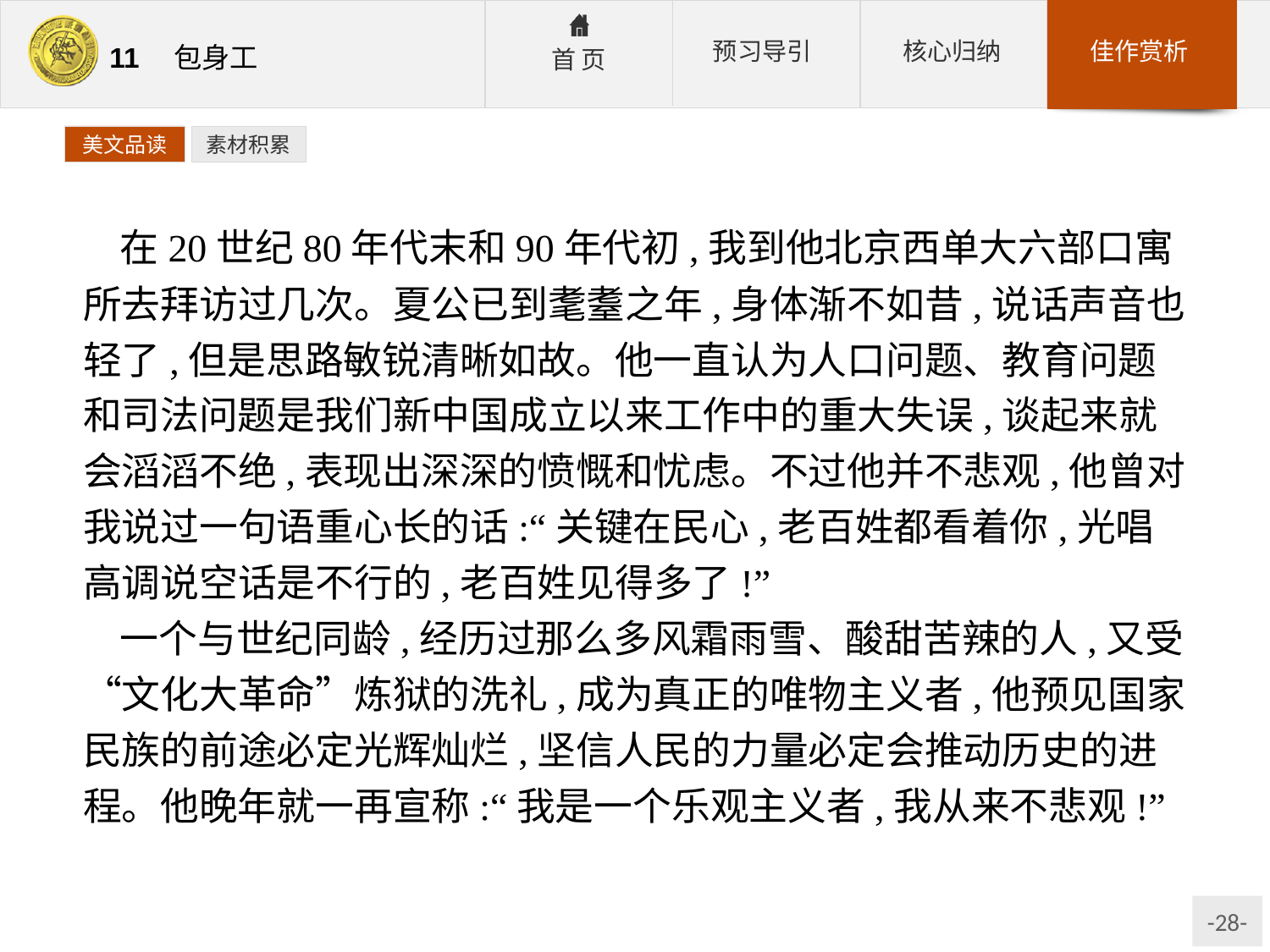

美文品读
素材积累
在20世纪80年代末和90年代初,我到他北京西单大六部口寓所去拜访过几次。夏公已到耄耋之年,身体渐不如昔,说话声音也轻了,但是思路敏锐清晰如故。他一直认为人口问题、教育问题和司法问题是我们新中国成立以来工作中的重大失误,谈起来就会滔滔不绝,表现出深深的愤慨和忧虑。不过他并不悲观,他曾对我说过一句语重心长的话:“关键在民心,老百姓都看着你,光唱高调说空话是不行的,老百姓见得多了!”
一个与世纪同龄,经历过那么多风霜雨雪、酸甜苦辣的人,又受“文化大革命”炼狱的洗礼,成为真正的唯物主义者,他预见国家民族的前途必定光辉灿烂,坚信人民的力量必定会推动历史的进程。他晚年就一再宣称:“我是一个乐观主义者,我从来不悲观!”